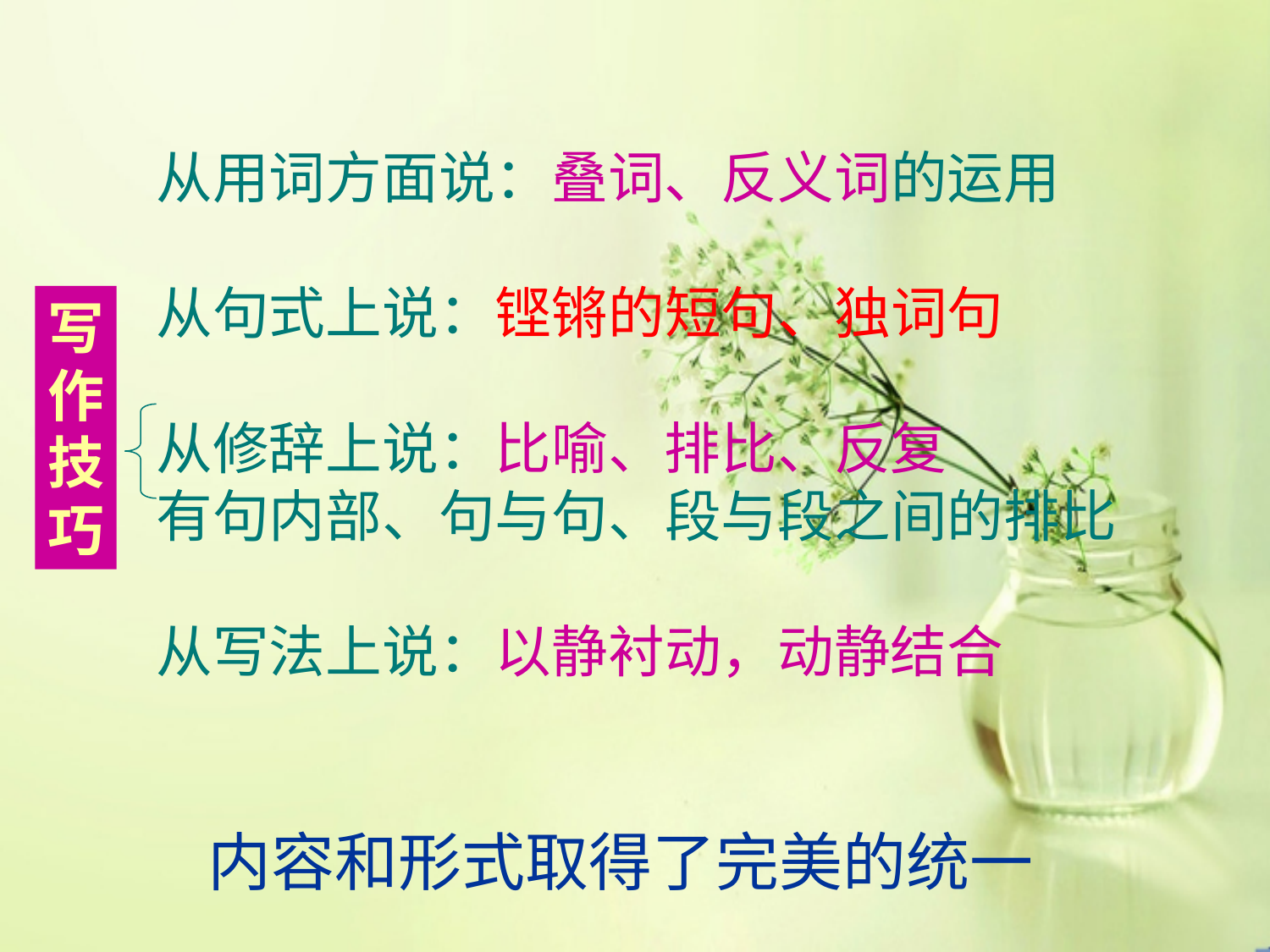

从用词方面说：叠词、反义词的运用
从句式上说：铿锵的短句、独词句
从修辞上说：比喻、排比、反复
有句内部、句与句、段与段之间的排比
从写法上说：以静衬动，动静结合
写
作
技
巧

内容和形式取得了完美的统一